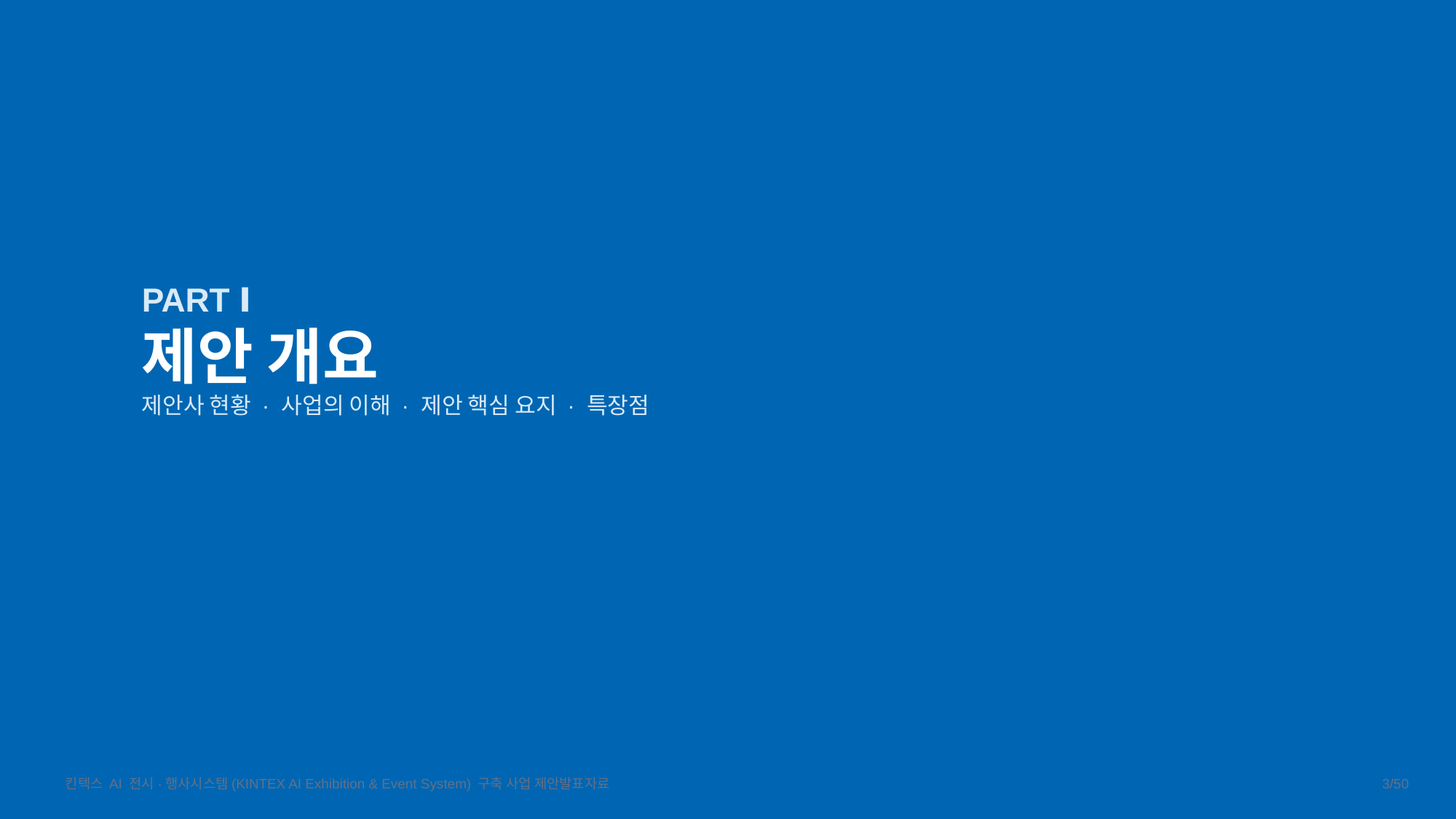

PART Ⅰ
제안 개요
제안사 현황 · 사업의 이해 · 제안 핵심 요지 · 특장점
킨텍스 AI 전시·행사시스템(KINTEX AI Exhibition & Event System) 구축 사업 제안발표자료
3/50